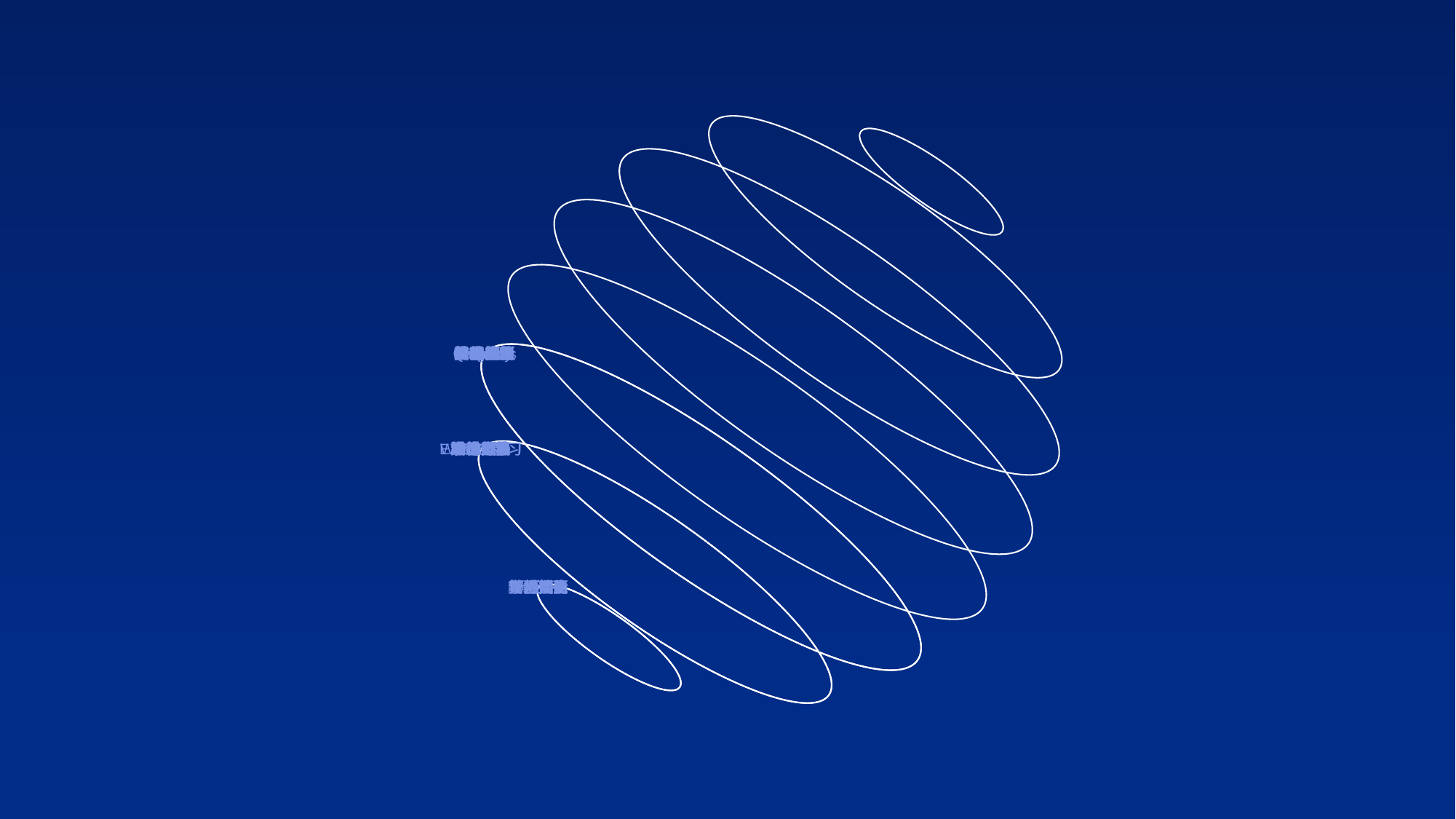

故事思考
整改复盘
知识问答
模仿训练
美化训练
代做定制
国外作品
国内作品
网站推荐
素材来源
搜索技巧
PPT模板
神器种草
工具软件
Qingtools
英豪插件
口袋动画
ThreeD
OneKey
Nordri

3D立体
缩放定位
母版
动态图表
素材分享
设计灵感
其他风格
WPS
EXCEL学习
WORD学习
学习方法
演讲技巧
媒体运营
职场办公
活动赛事

素材整合
宣传漫画
宏
其他插件
新手问题
色彩渐变
视频元素
黑金风
个人简历
其他技能